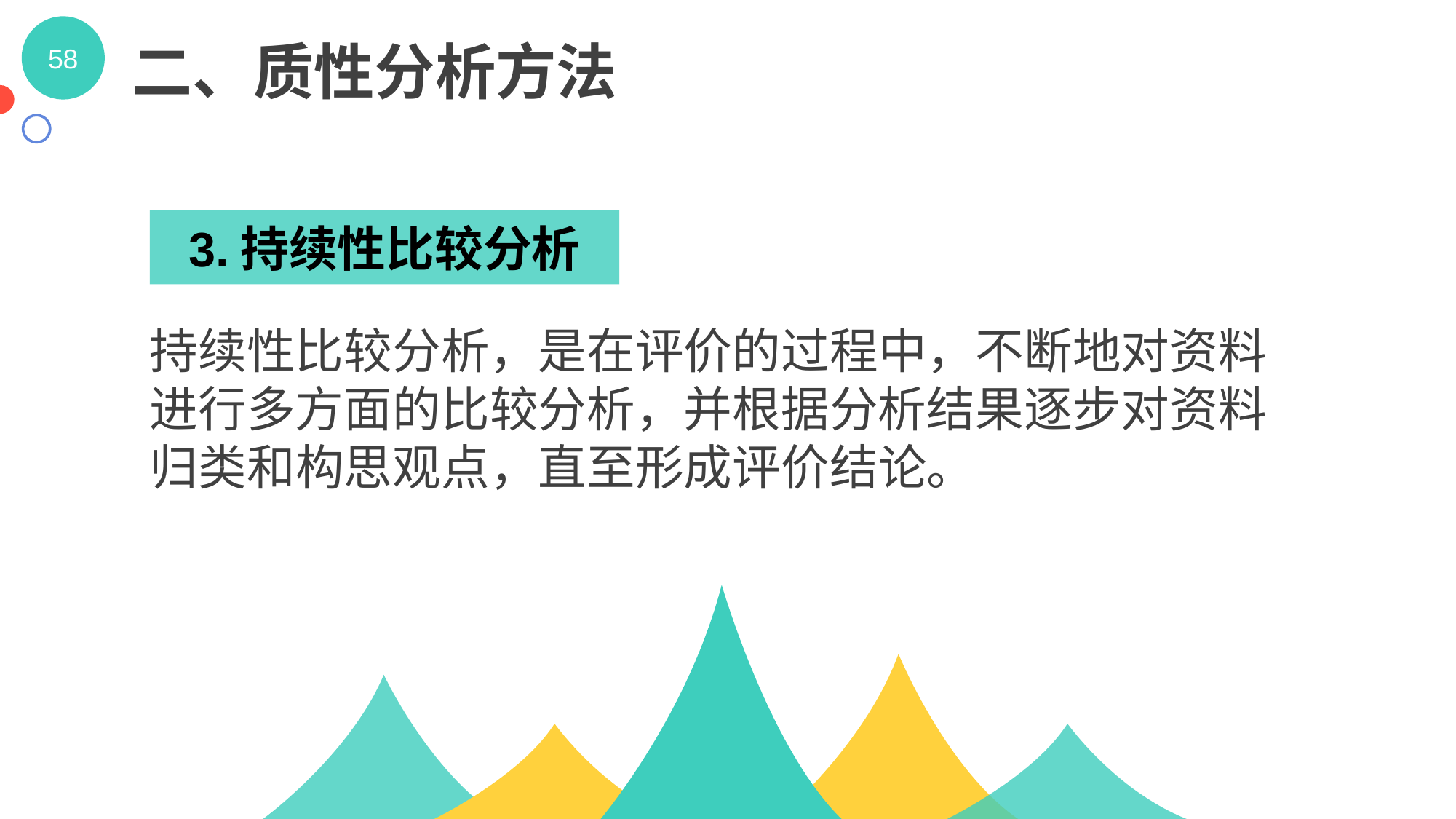

二、质性分析方法
3.持续性比较分析
持续性比较分析，是在评价的过程中，不断地对资料进行多方面的比较分析，并根据分析结果逐步对资料归类和构思观点，直至形成评价结论。